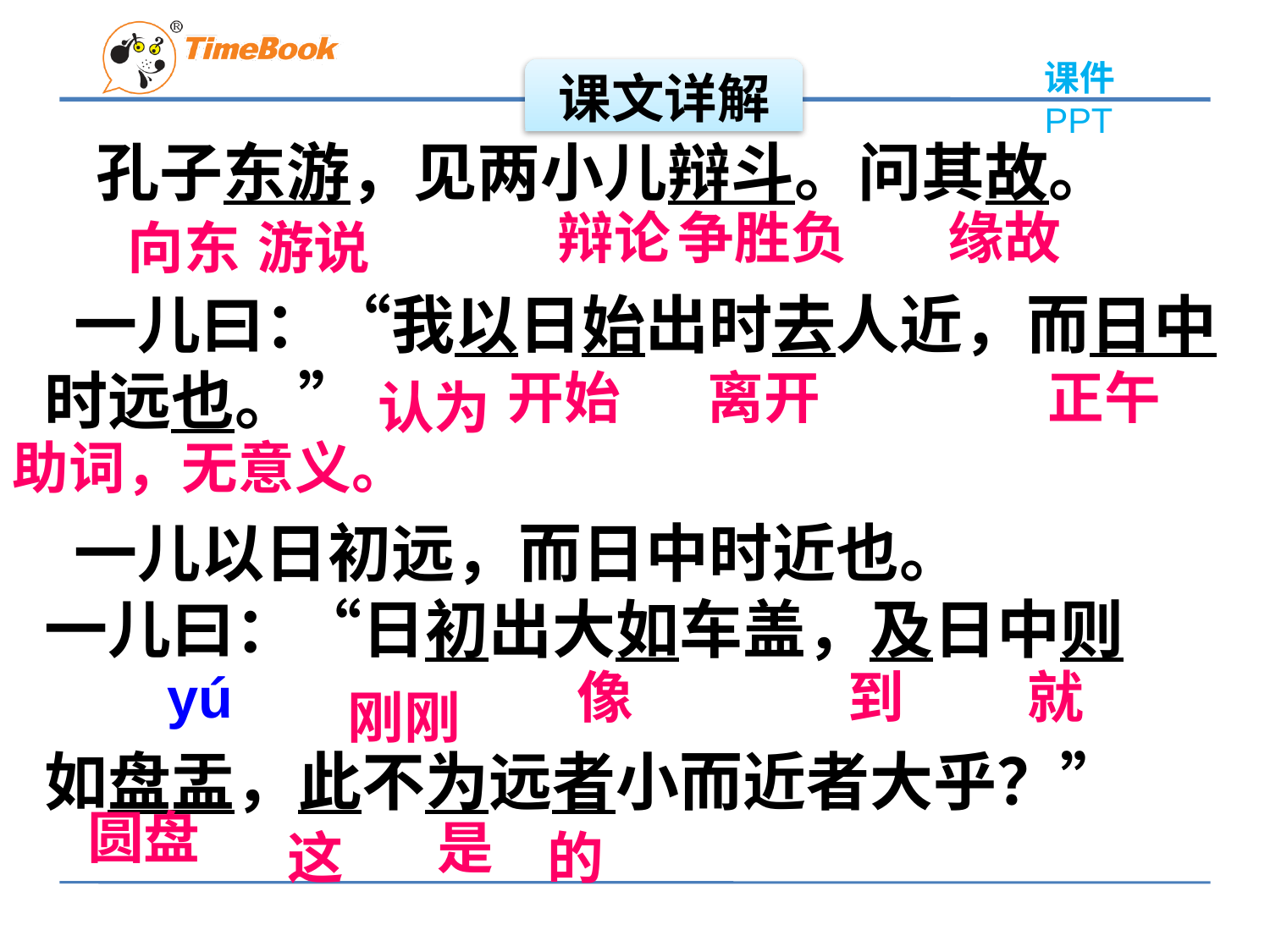

课文详解

   孔子东游，见两小儿辩斗。问其故。

 一儿曰：“我以日始出时去人近，而日中时远也。”

 一儿以日初远，而日中时近也。
一儿曰：“日初出大如车盖，及日中则

如盘盂，此不为远者小而近者大乎？”

辩论
争胜负
缘故
向东
游说
开始
离开
正午
认为
助词，无意义。
yú
像
到
就
刚刚
圆盘
是
这
的